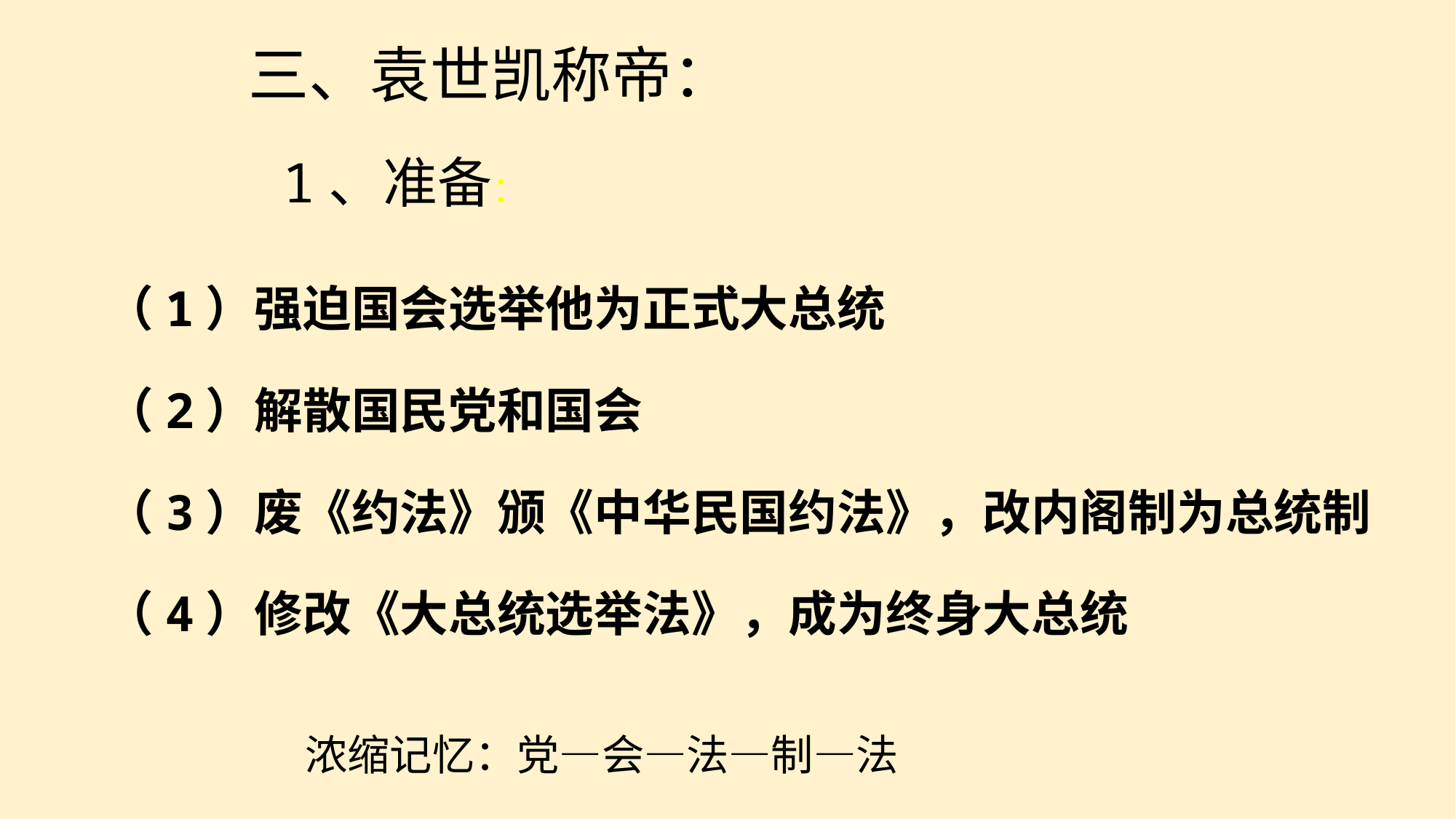

三、袁世凯称帝：
1、准备：
（1）强迫国会选举他为正式大总统
（2）解散国民党和国会
（3）废《约法》颁《中华民国约法》，改内阁制为总统制
（4）修改《大总统选举法》，成为终身大总统
浓缩记忆：党—会—法—制—法